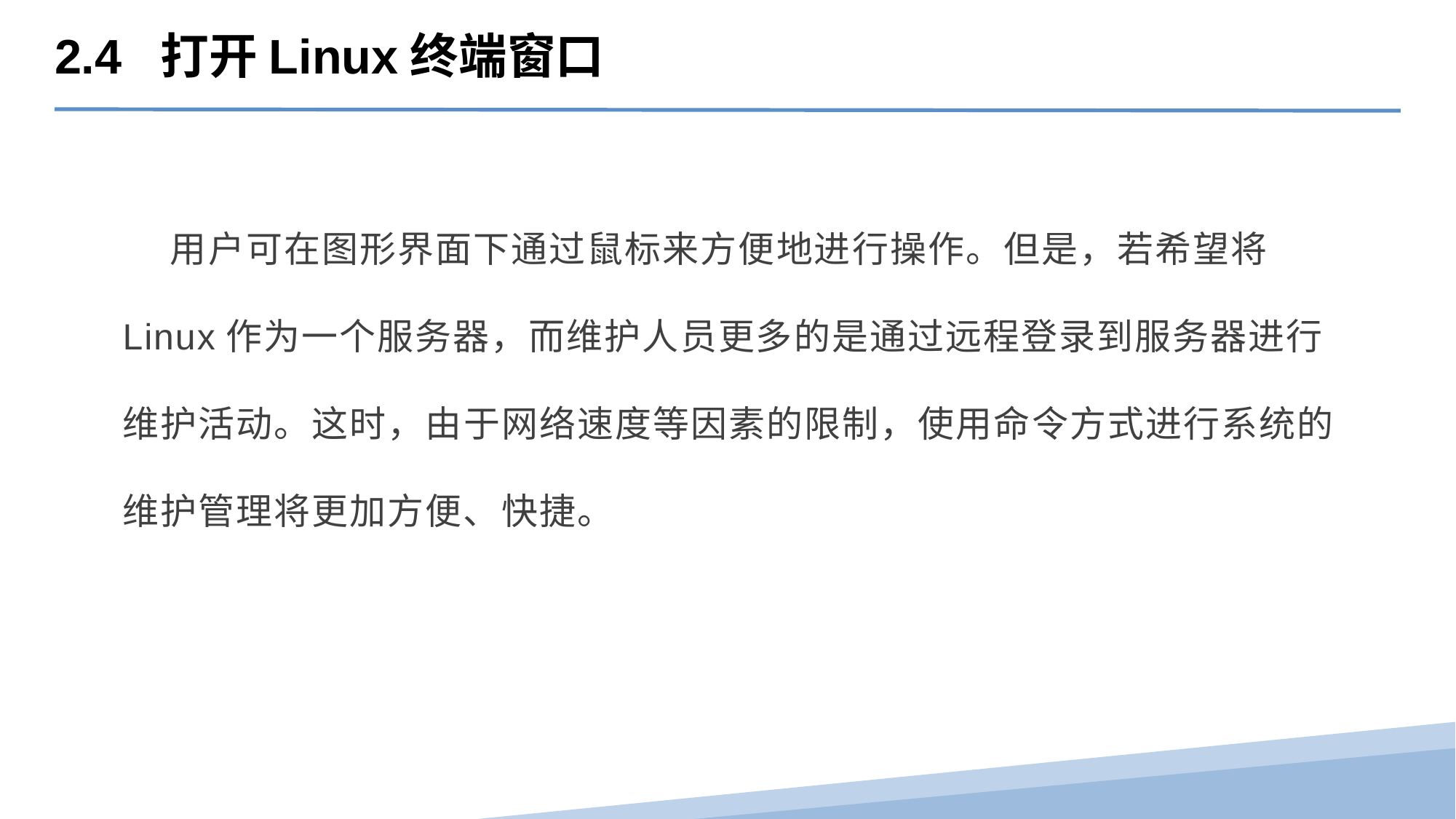

2.4  打开Linux终端窗口
    用户可在图形界面下通过鼠标来方便地进行操作。但是，若希望将Linux作为一个服务器，而维护人员更多的是通过远程登录到服务器进行维护活动。这时，由于网络速度等因素的限制，使用命令方式进行系统的维护管理将更加方便、快捷。